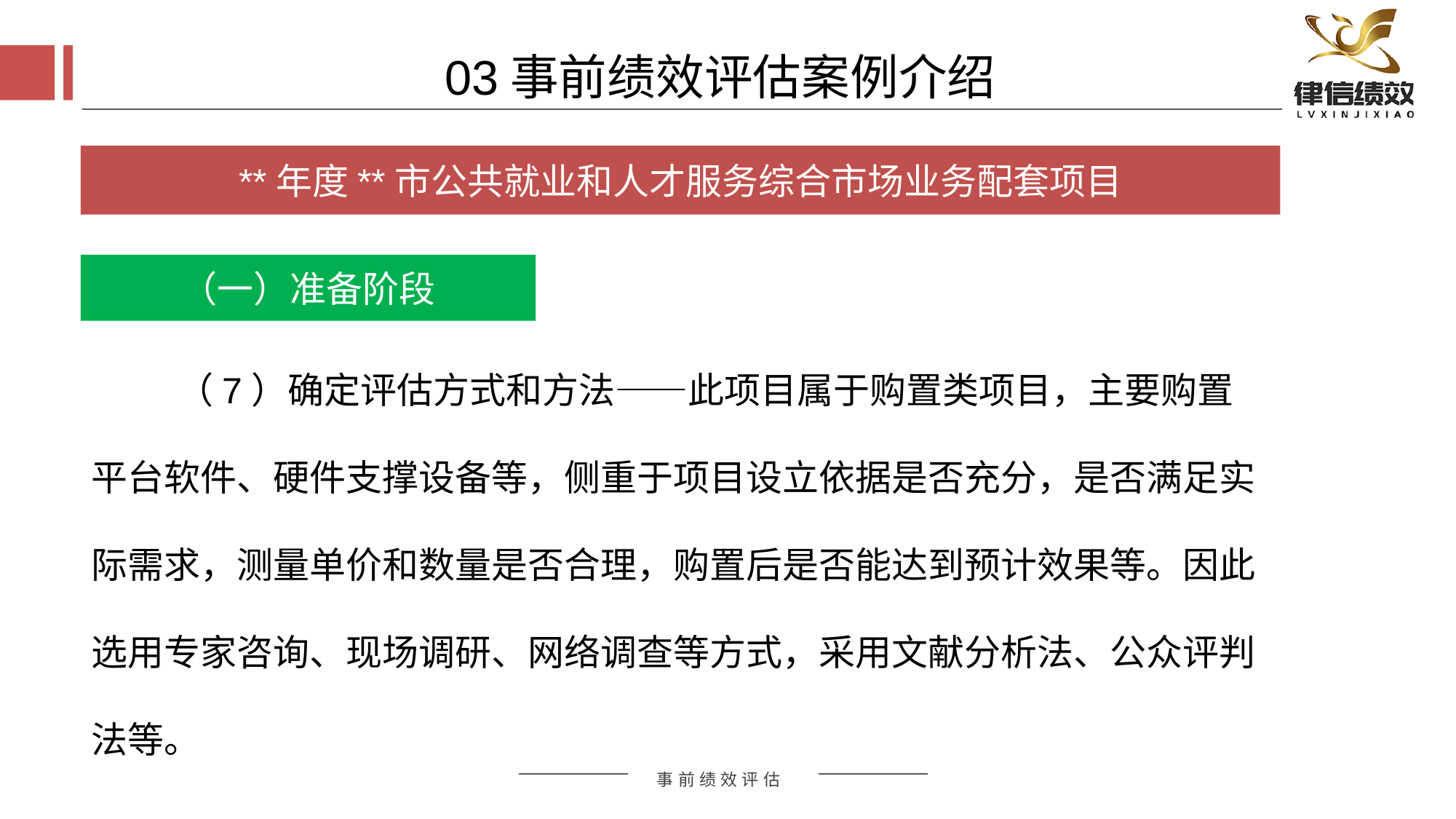

03事前绩效评估案例介绍
**年度**市公共就业和人才服务综合市场业务配套项目
（一）准备阶段
（7）确定评估方式和方法——此项目属于购置类项目，主要购置平台软件、硬件支撑设备等，侧重于项目设立依据是否充分，是否满足实际需求，测量单价和数量是否合理，购置后是否能达到预计效果等。因此选用专家咨询、现场调研、网络调查等方式，采用文献分析法、公众评判法等。

评估方式
评估方式